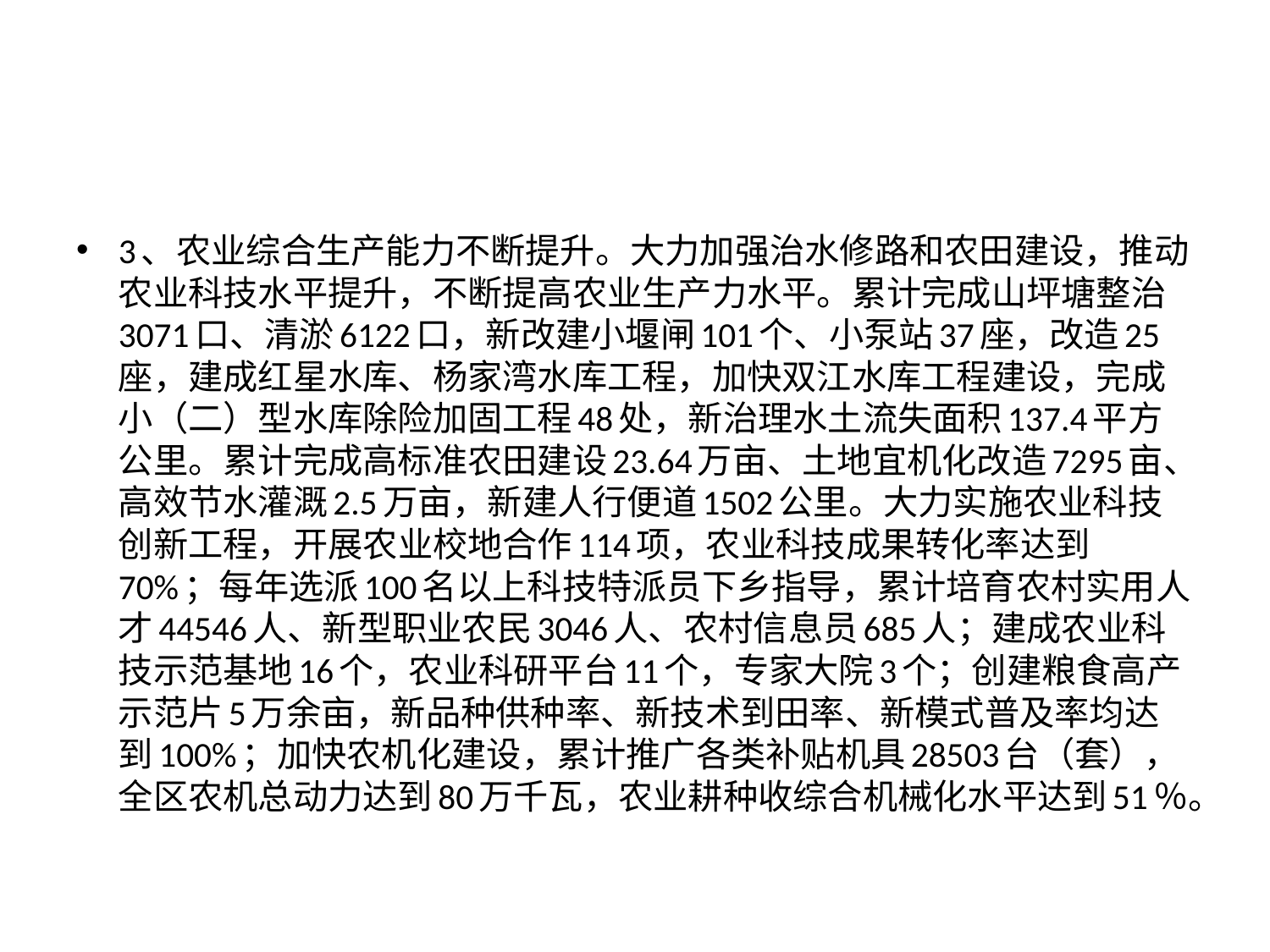

#
3、农业综合生产能力不断提升。大力加强治水修路和农田建设，推动农业科技水平提升，不断提高农业生产力水平。累计完成山坪塘整治3071口、清淤6122口，新改建小堰闸101个、小泵站37座，改造25座，建成红星水库、杨家湾水库工程，加快双江水库工程建设，完成小（二）型水库除险加固工程48处，新治理水土流失面积137.4平方公里。累计完成高标准农田建设23.64万亩、土地宜机化改造7295亩、高效节水灌溉2.5万亩，新建人行便道1502公里。大力实施农业科技创新工程，开展农业校地合作114项，农业科技成果转化率达到70%；每年选派100名以上科技特派员下乡指导，累计培育农村实用人才44546人、新型职业农民3046人、农村信息员685人；建成农业科技示范基地16个，农业科研平台11个，专家大院3个；创建粮食高产示范片5万余亩，新品种供种率、新技术到田率、新模式普及率均达到100%；加快农机化建设，累计推广各类补贴机具28503台（套），全区农机总动力达到80万千瓦，农业耕种收综合机械化水平达到51％。